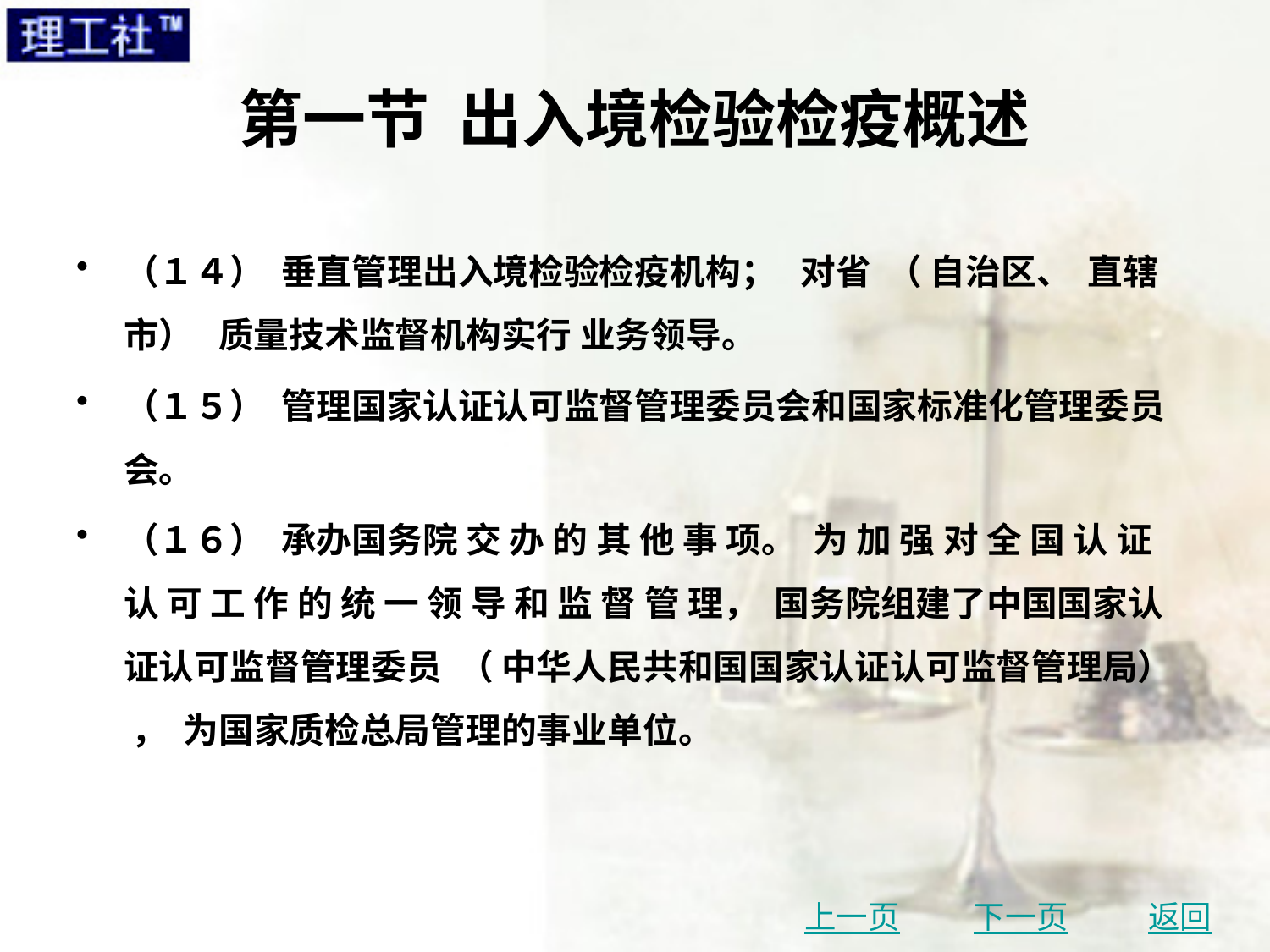

# 第一节  出入境检验检疫概述
（１４）  垂直管理出入境检验检疫机构；   对省  （ 自治区、  直辖市）   质量技术监督机构实行 业务领导。
（１５）  管理国家认证认可监督管理委员会和国家标准化管理委员会。
（１６）  承办国务院 交 办 的 其 他 事 项。  为 加 强 对 全 国 认 证 认 可 工 作 的 统 一 领 导 和 监 督 管 理，  国务院组建了中国国家认证认可监督管理委员  （ 中华人民共和国国家认证认可监督管理局） ，  为国家质检总局管理的事业单位。
上一页
下一页
返回